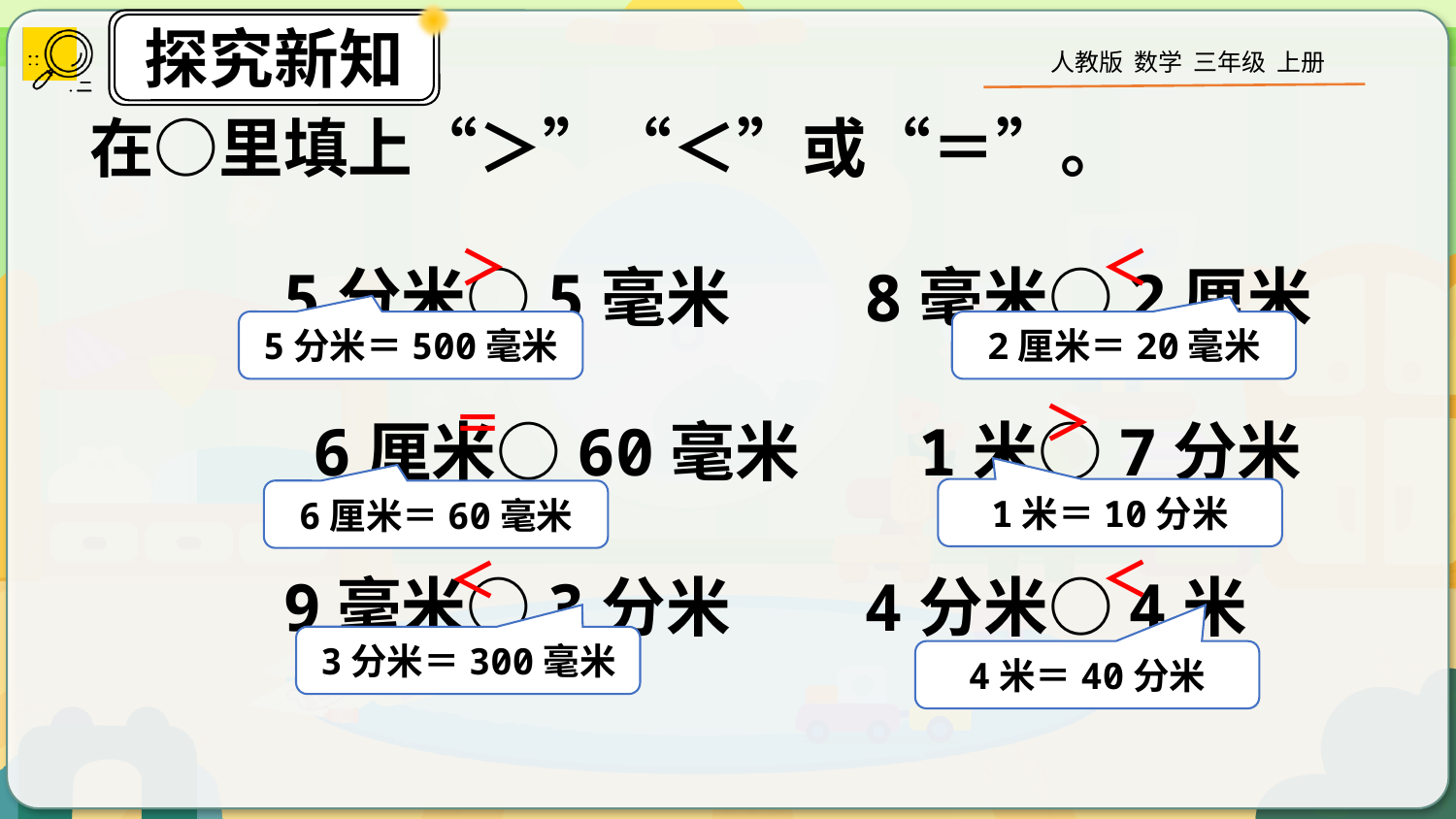

在○里填上“＞”“＜”或“＝”。
5分米○5毫米        8毫米○2厘米        6厘米○60毫米       1米○7分米        9毫米○3分米        4分米○4米
＞
＜
5分米＝500毫米
2厘米＝20毫米
＞
＝
1米＝10分米
6厘米＝60毫米
＜
＜
3分米＝300毫米
4米＝40分米